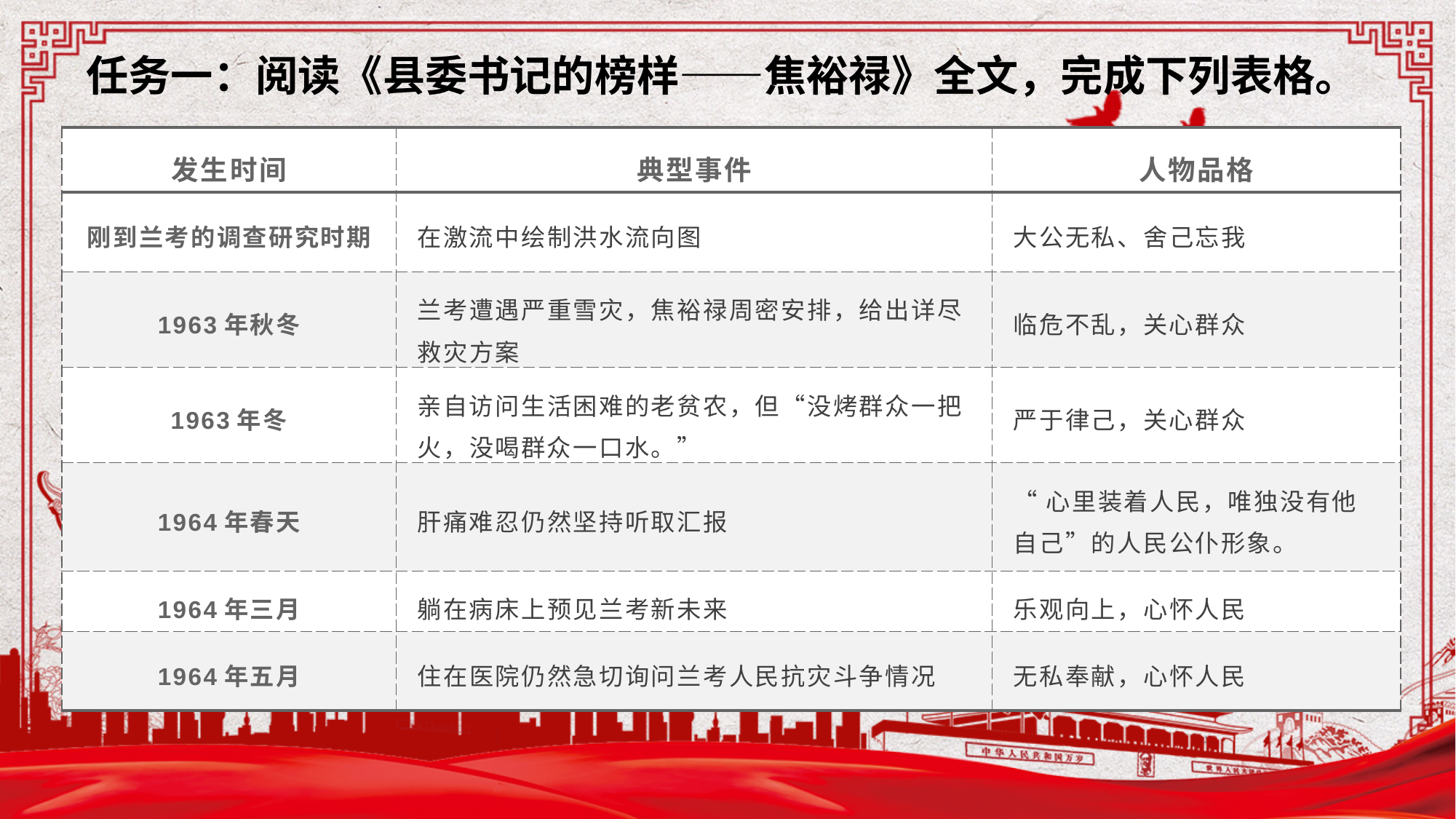

任务一：阅读《县委书记的榜样——焦裕禄》全文，完成下列表格。
| 发生时间 | 典型事件 | 人物品格 |
| --- | --- | --- |
| 刚到兰考的调查研究时期 | 在激流中绘制洪水流向图 | 大公无私、舍己忘我 |
| 1963年秋冬 | 兰考遭遇严重雪灾，焦裕禄周密安排，给出详尽救灾方案 | 临危不乱，关心群众 |
| 1963年冬 | 亲自访问生活困难的老贫农，但“没烤群众一把火，没喝群众一口水。” | 严于律己，关心群众 |
| 1964年春天 | 肝痛难忍仍然坚持听取汇报 | “心里装着人民，唯独没有他自己”的人民公仆形象。 |
| 1964年三月 | 躺在病床上预见兰考新未来 | 乐观向上，心怀人民 |
| 1964年五月 | 住在医院仍然急切询问兰考人民抗灾斗争情况 | 无私奉献，心怀人民 |